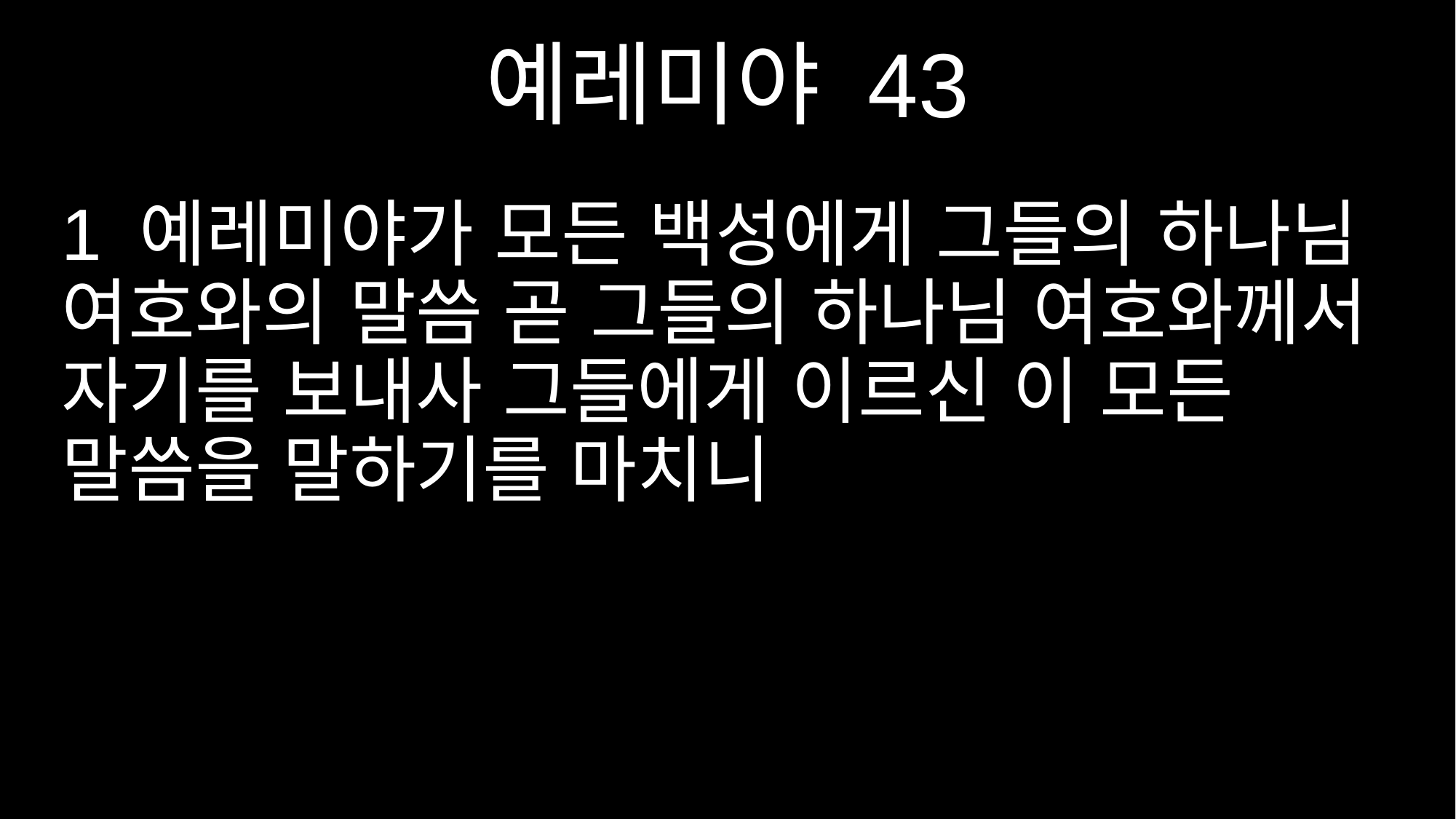

예레미야 43
1 예레미야가 모든 백성에게 그들의 하나님 여호와의 말씀 곧 그들의 하나님 여호와께서 자기를 보내사 그들에게 이르신 이 모든 말씀을 말하기를 마치니